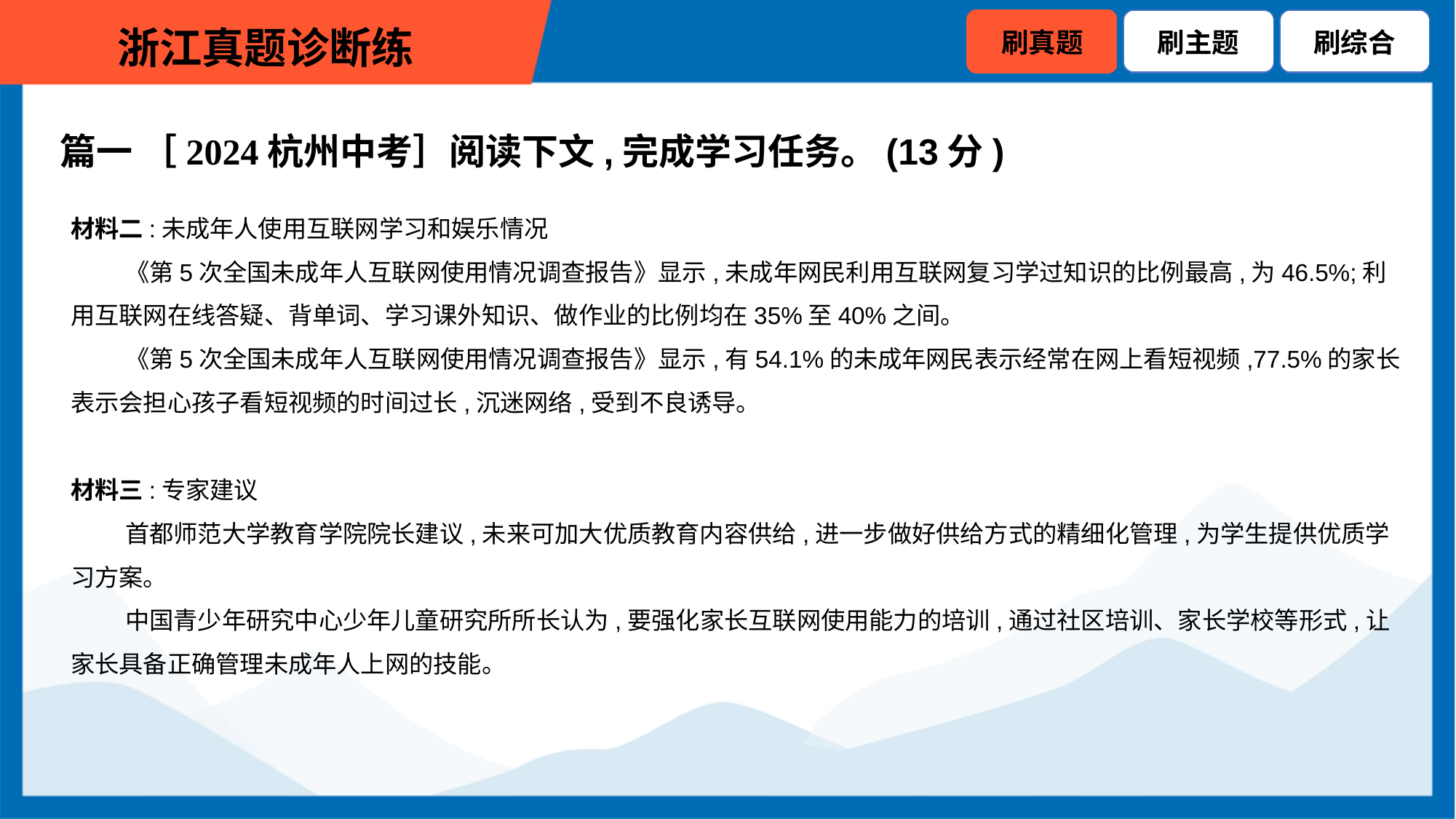

篇一 ［2024杭州中考］阅读下文,完成学习任务。(13分)
材料二:未成年人使用互联网学习和娱乐情况
《第5次全国未成年人互联网使用情况调查报告》显示,未成年网民利用互联网复习学过知识的比例最高,为46.5%;利用互联网在线答疑、背单词、学习课外知识、做作业的比例均在35%至40%之间。
《第5次全国未成年人互联网使用情况调查报告》显示,有54.1%的未成年网民表示经常在网上看短视频,77.5%的家长表示会担心孩子看短视频的时间过长,沉迷网络,受到不良诱导。

材料三:专家建议
首都师范大学教育学院院长建议,未来可加大优质教育内容供给,进一步做好供给方式的精细化管理,为学生提供优质学习方案。
中国青少年研究中心少年儿童研究所所长认为,要强化家长互联网使用能力的培训,通过社区培训、家长学校等形式,让家长具备正确管理未成年人上网的技能。